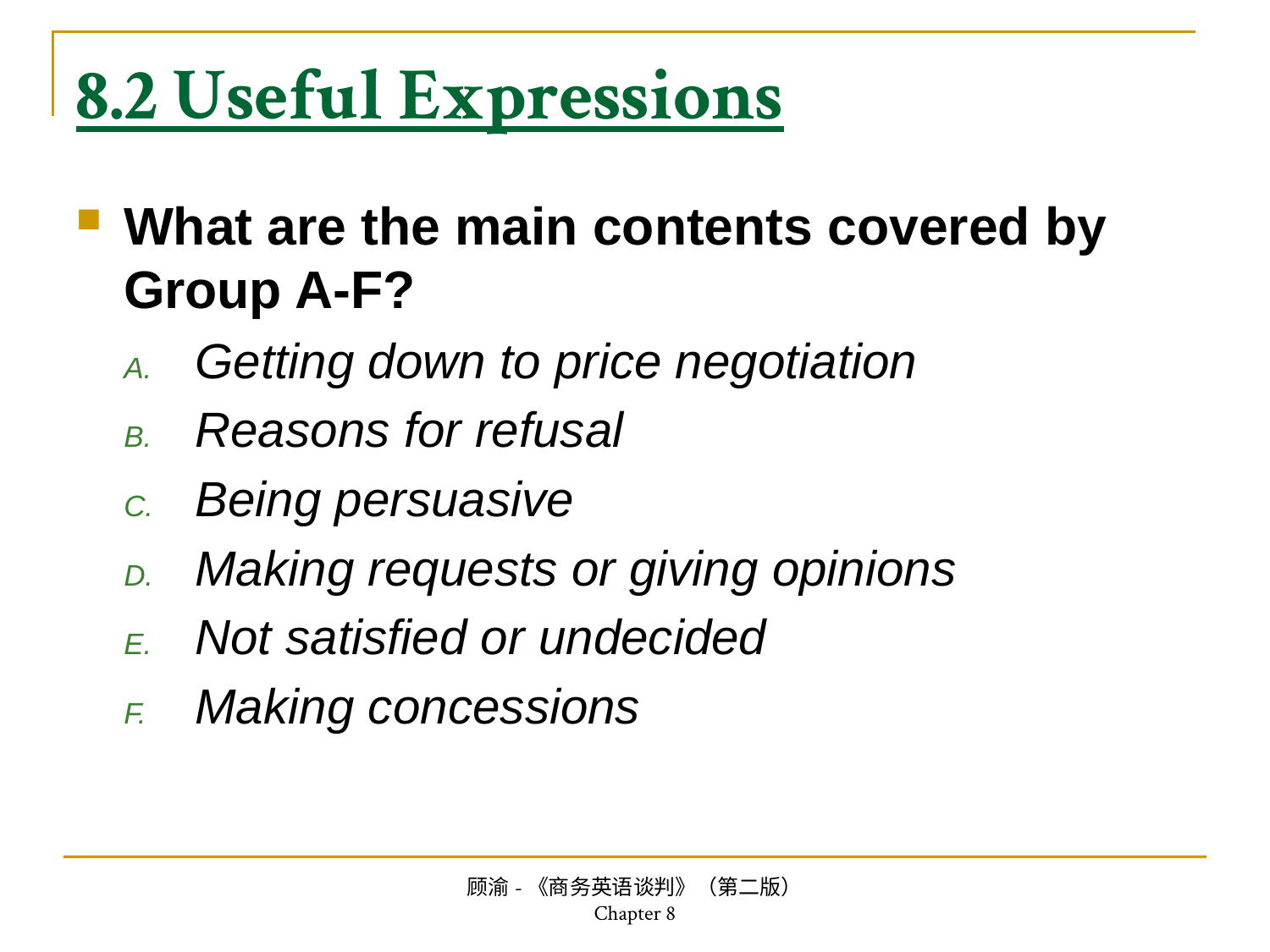

# 8.2 Useful Expressions
What are the main contents covered by Group A-F?
Getting down to price negotiation
Reasons for refusal
Being persuasive
Making requests or giving opinions
Not satisfied or undecided
Making concessions

16
顾渝-《商务英语谈判》（第二版） Chapter 8